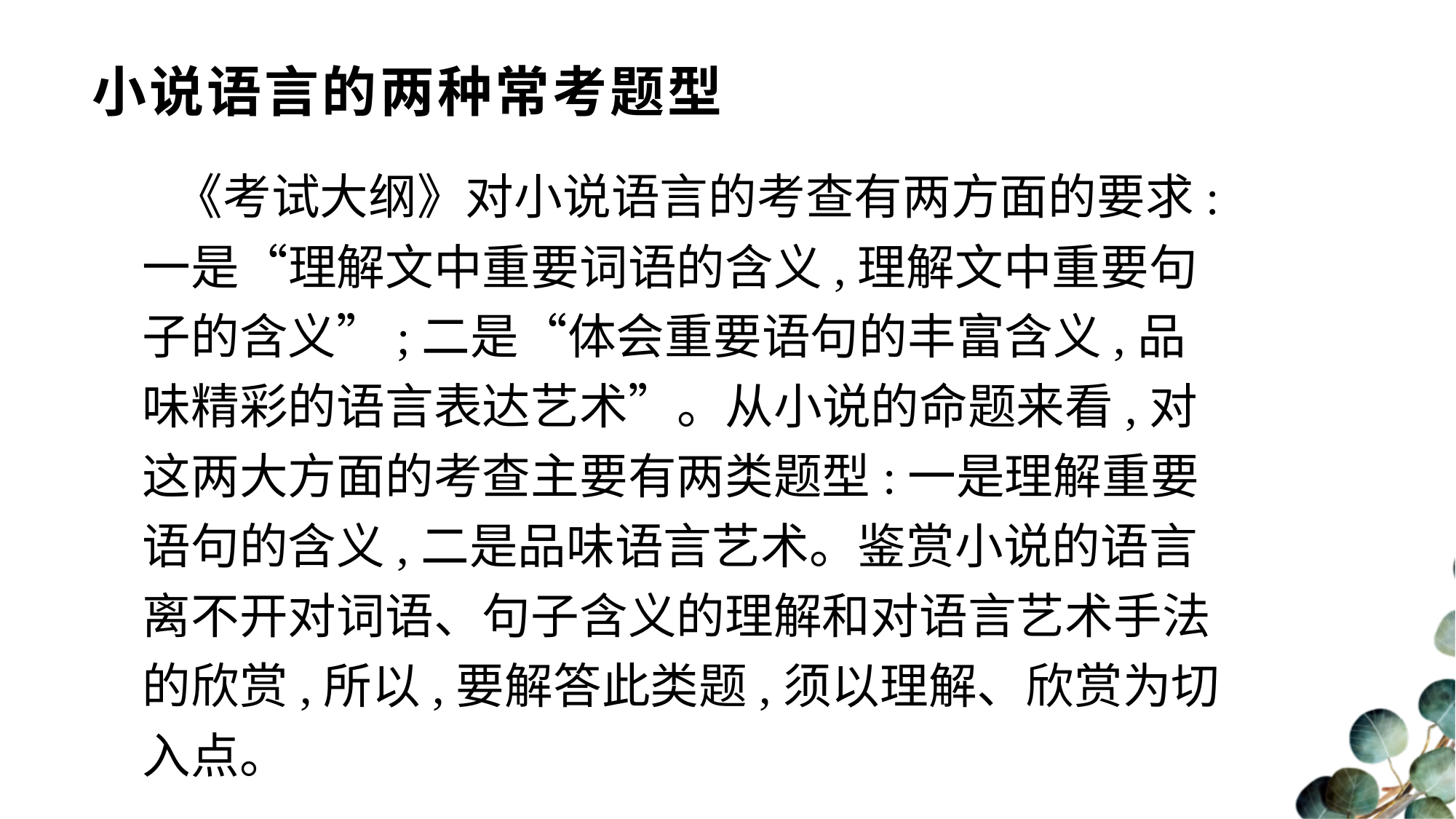

# 小说语言的两种常考题型
《考试大纲》对小说语言的考查有两方面的要求:一是“理解文中重要词语的含义,理解文中重要句子的含义”;二是“体会重要语句的丰富含义,品味精彩的语言表达艺术”。从小说的命题来看,对这两大方面的考查主要有两类题型:一是理解重要语句的含义,二是品味语言艺术。鉴赏小说的语言离不开对词语、句子含义的理解和对语言艺术手法的欣赏,所以,要解答此类题,须以理解、欣赏为切入点。